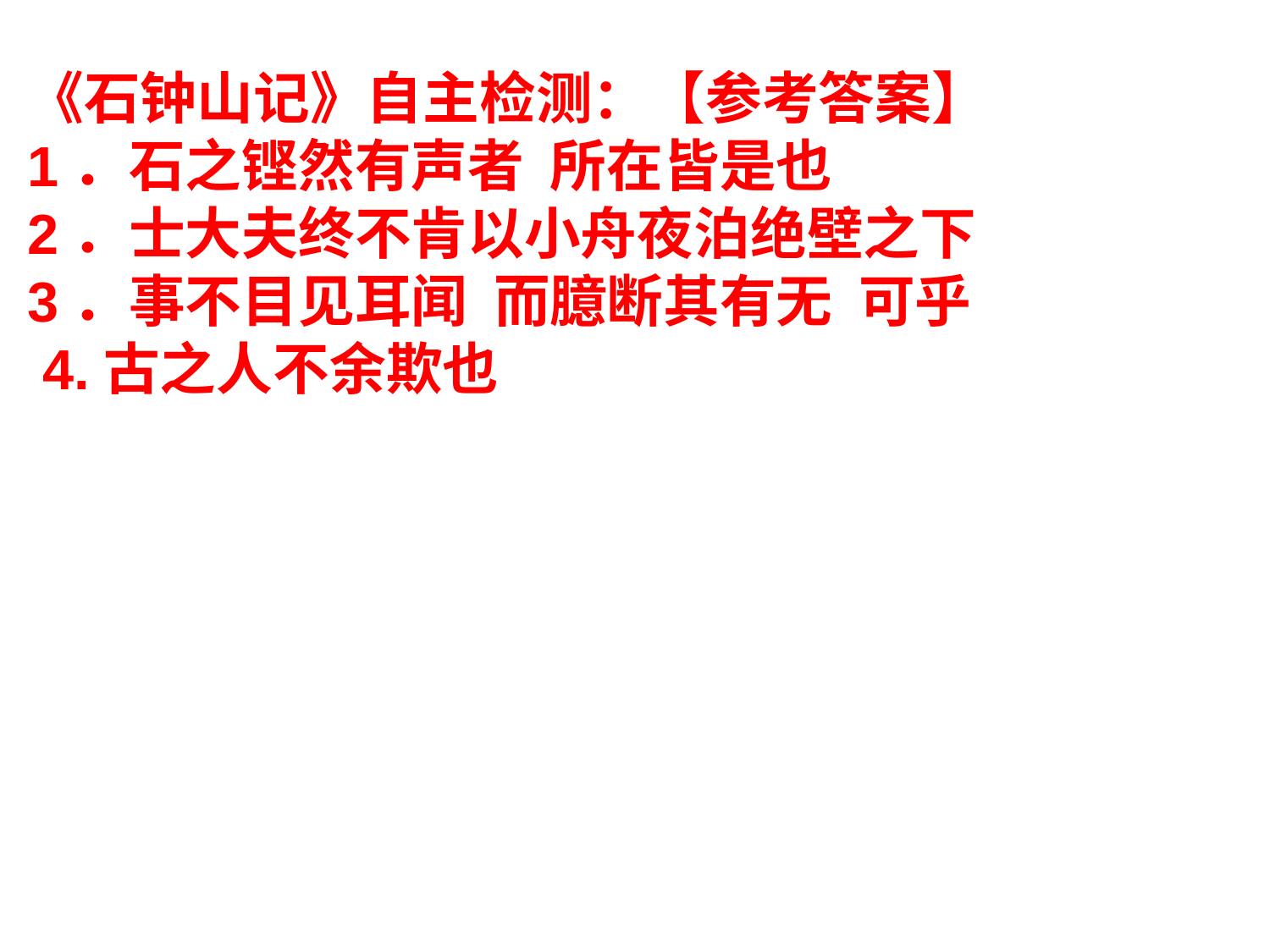

《石钟山记》自主检测：【参考答案】
1．石之铿然有声者  所在皆是也
2．士大夫终不肯以小舟夜泊绝壁之下
3．事不目见耳闻  而臆断其有无  可乎
 4.古之人不余欺也